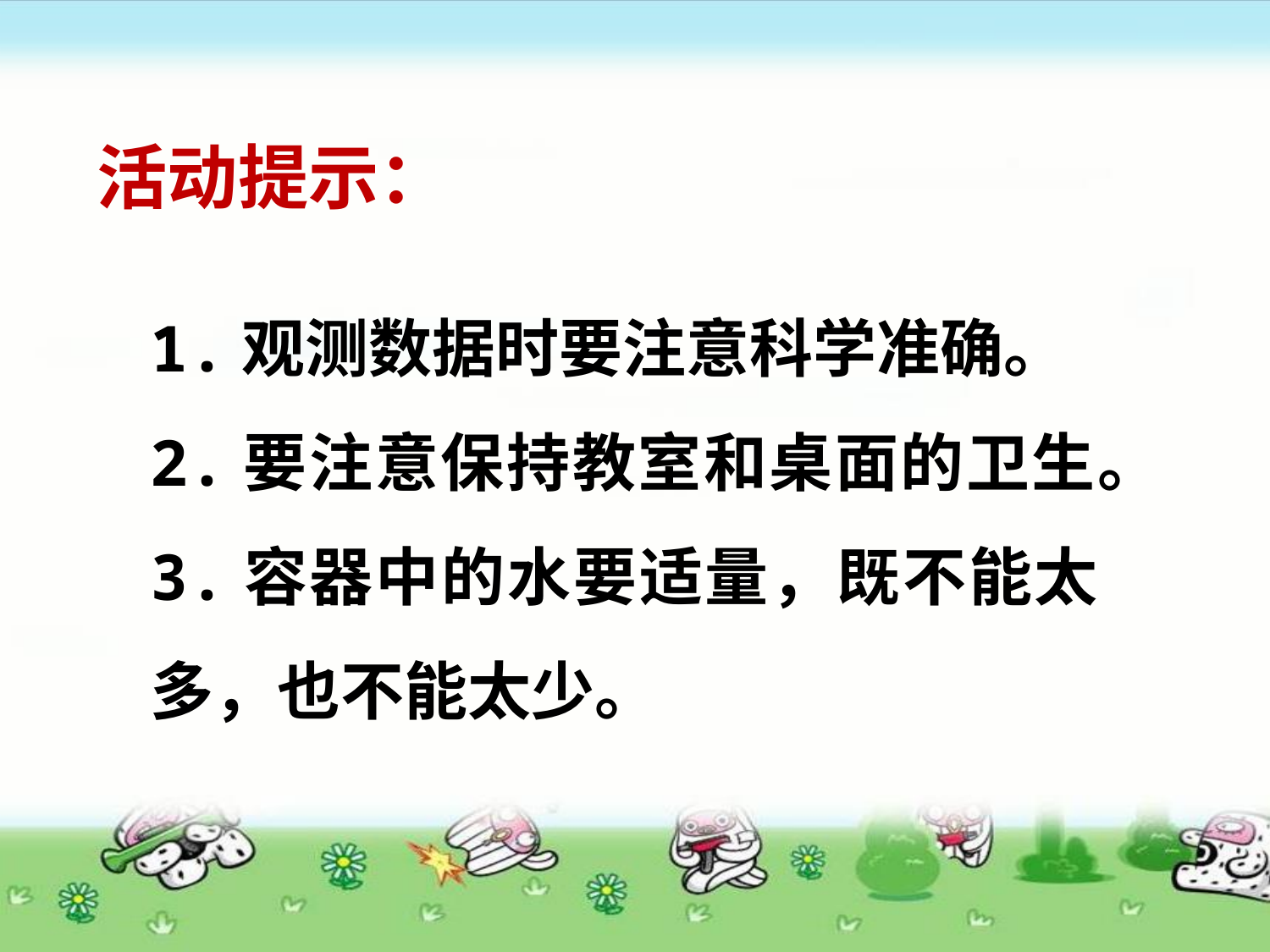

活动提示：
1.观测数据时要注意科学准确。
2.要注意保持教室和桌面的卫生。
3.容器中的水要适量，既不能太多，也不能太少。